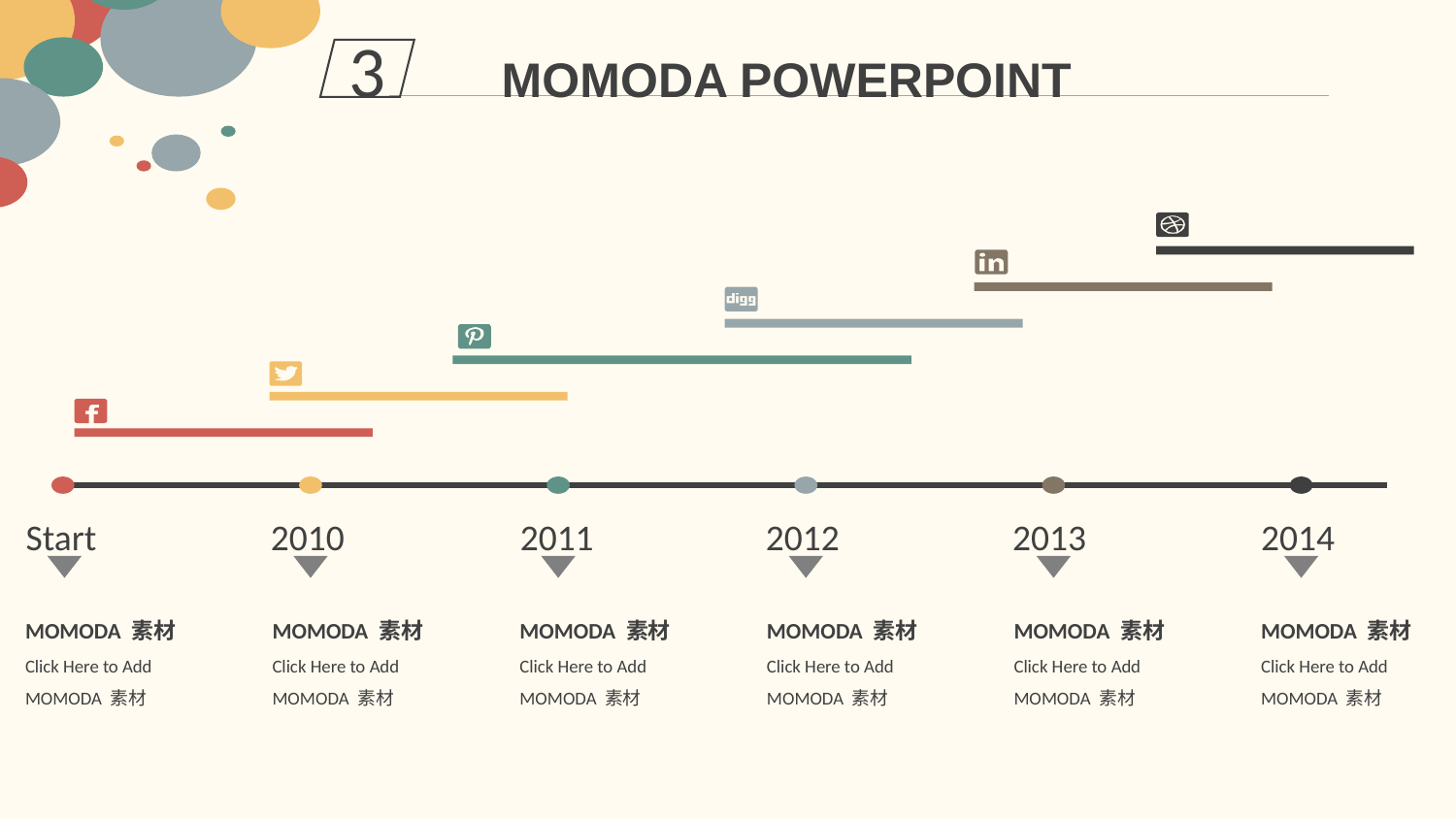

3
MOMODA POWERPOINT

Start
2010
2011
2012
2013
2014

MOMODA 素材
Click Here to Add MOMODA 素材
MOMODA 素材
Click Here to Add MOMODA 素材
MOMODA 素材
Click Here to Add MOMODA 素材
MOMODA 素材
Click Here to Add MOMODA 素材
MOMODA 素材
Click Here to Add MOMODA 素材
MOMODA 素材
Click Here to Add MOMODA 素材